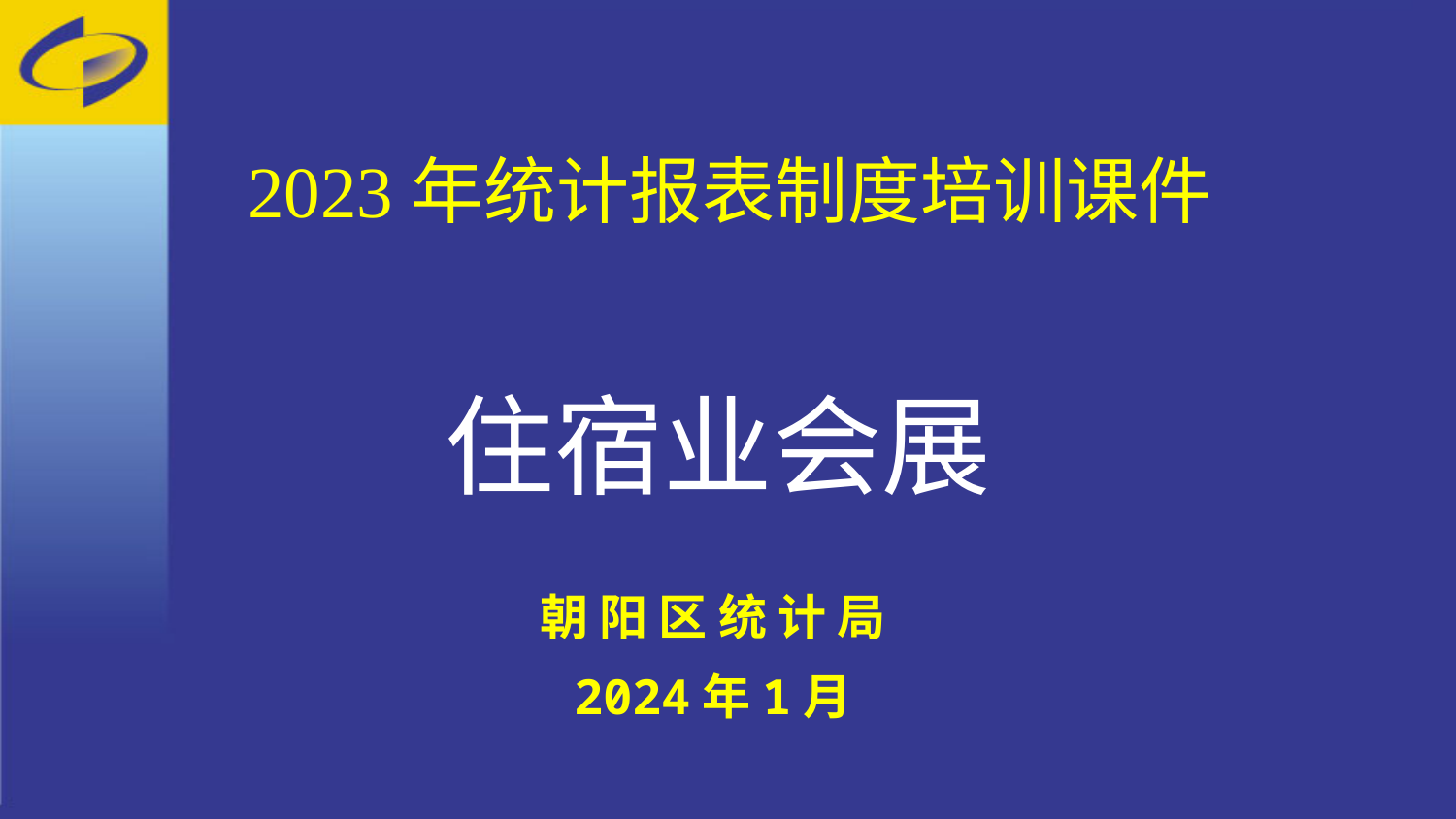

2023年统计报表制度培训课件
住宿业会展

朝 阳 区 统 计 局
2024年1月